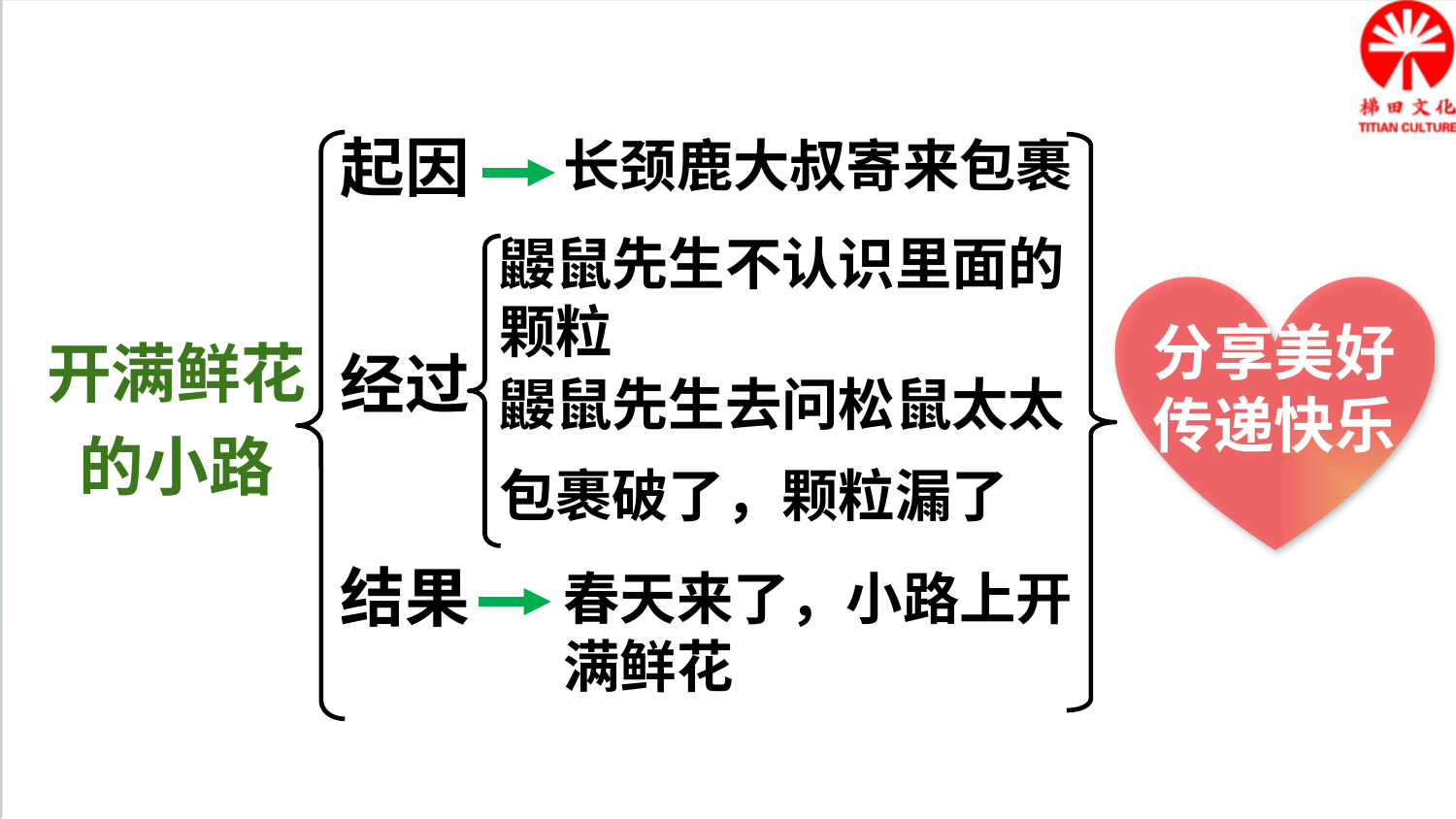

板书设计
起因
长颈鹿大叔寄来包裹

鼹鼠先生不认识里面的颗粒

分享美好
传递快乐
开满鲜花的小路
经过
鼹鼠先生去问松鼠太太
包裹破了，颗粒漏了
结果
春天来了，小路上开满鲜花